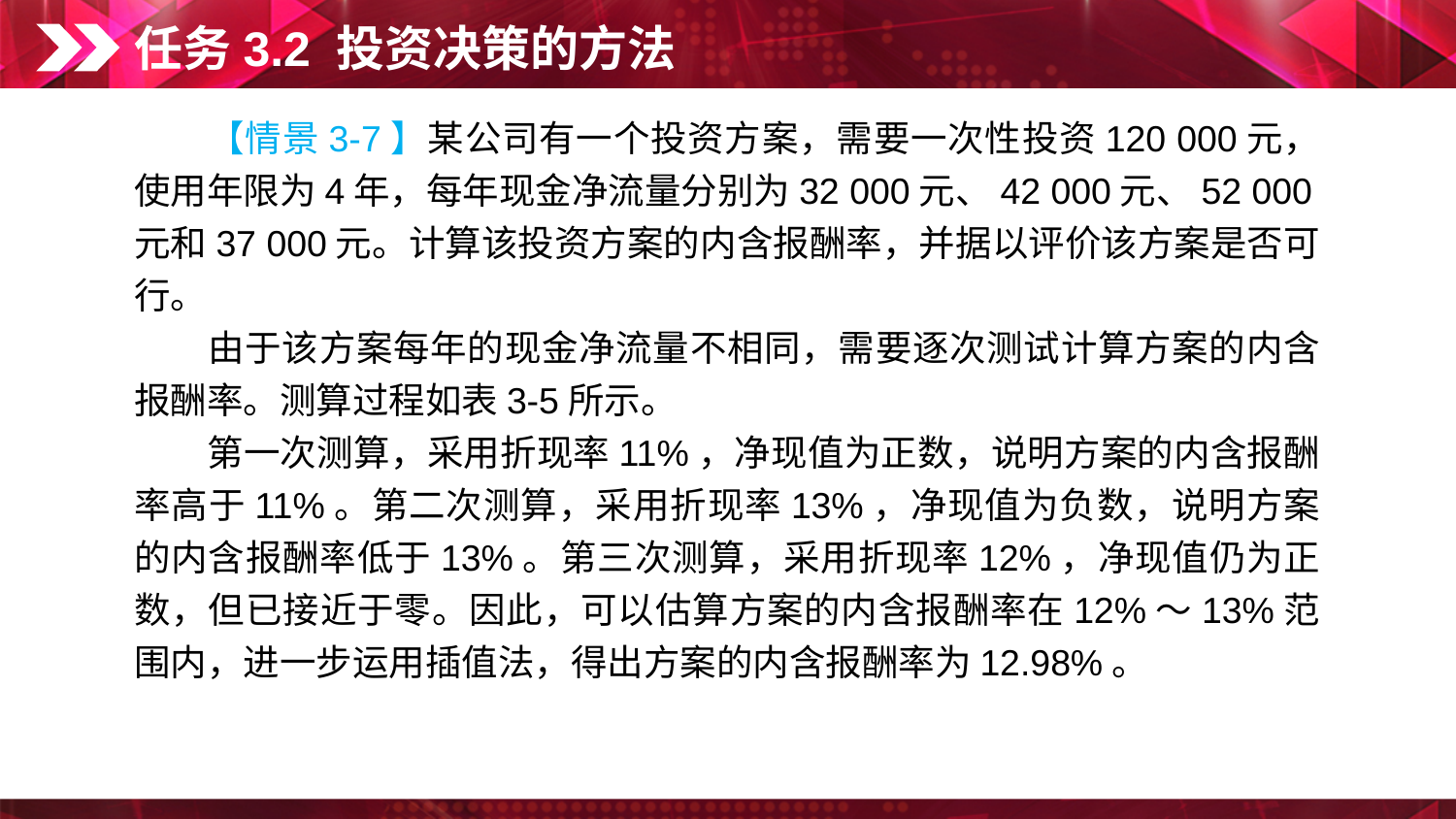

任务3.2 投资决策的方法

　　【情景3-7】某公司有一个投资方案，需要一次性投资120 000元，使用年限为4年，每年现金净流量分别为32 000元、42 000元、52 000元和37 000元。计算该投资方案的内含报酬率，并据以评价该方案是否可行。
　　由于该方案每年的现金净流量不相同，需要逐次测试计算方案的内含报酬率。测算过程如表3-5所示。
　　第一次测算，采用折现率11%，净现值为正数，说明方案的内含报酬率高于11%。第二次测算，采用折现率13%，净现值为负数，说明方案的内含报酬率低于13%。第三次测算，采用折现率12%，净现值仍为正数，但已接近于零。因此，可以估算方案的内含报酬率在12%～13%范围内，进一步运用插值法，得出方案的内含报酬率为12.98%。